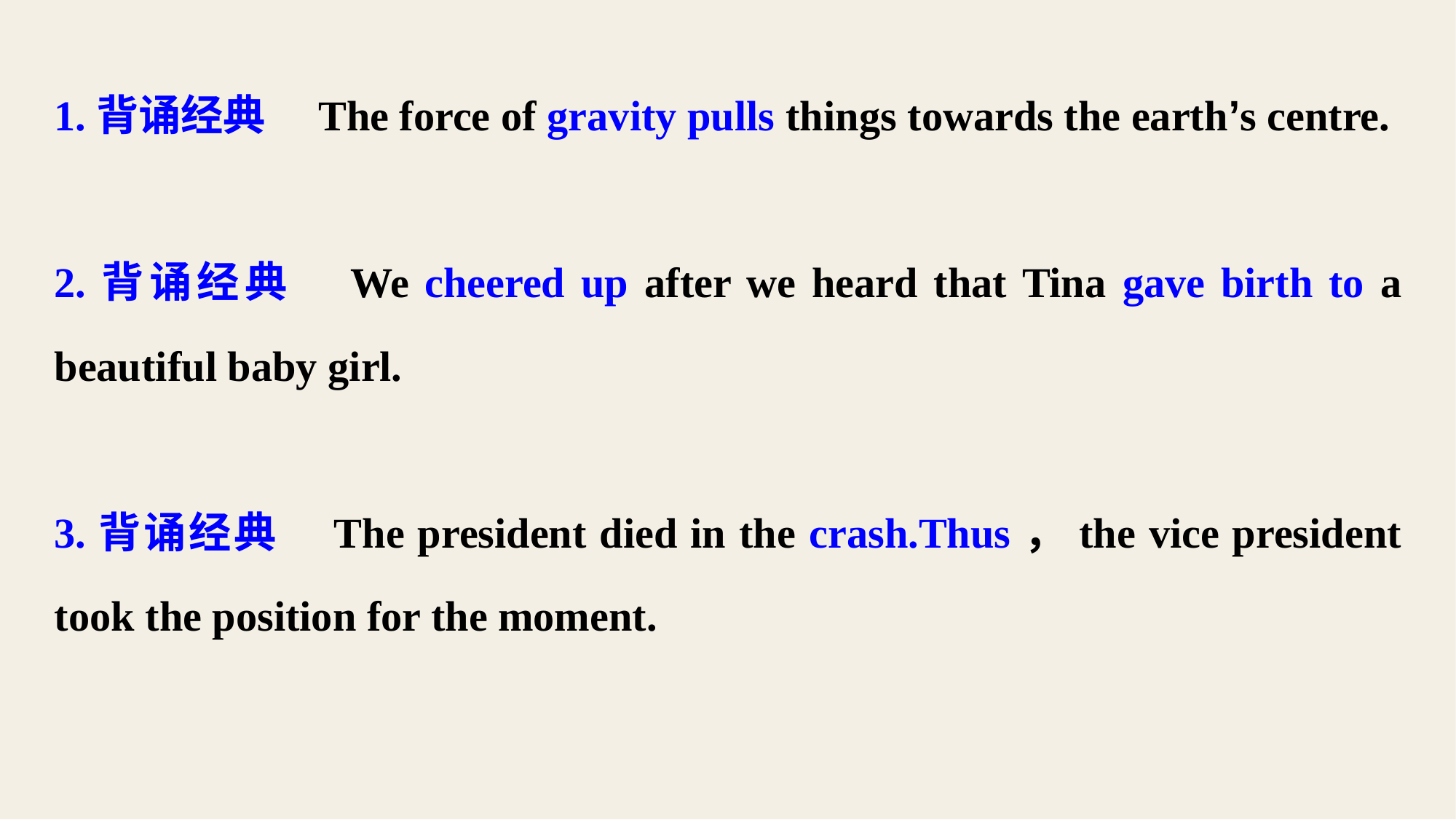

1.背诵经典　The force of gravity pulls things towards the earth’s centre.

2.背诵经典　We cheered up after we heard that Tina gave birth to a beautiful baby girl.

3.背诵经典　The president died in the crash.Thus，the vice president took the position for the moment.